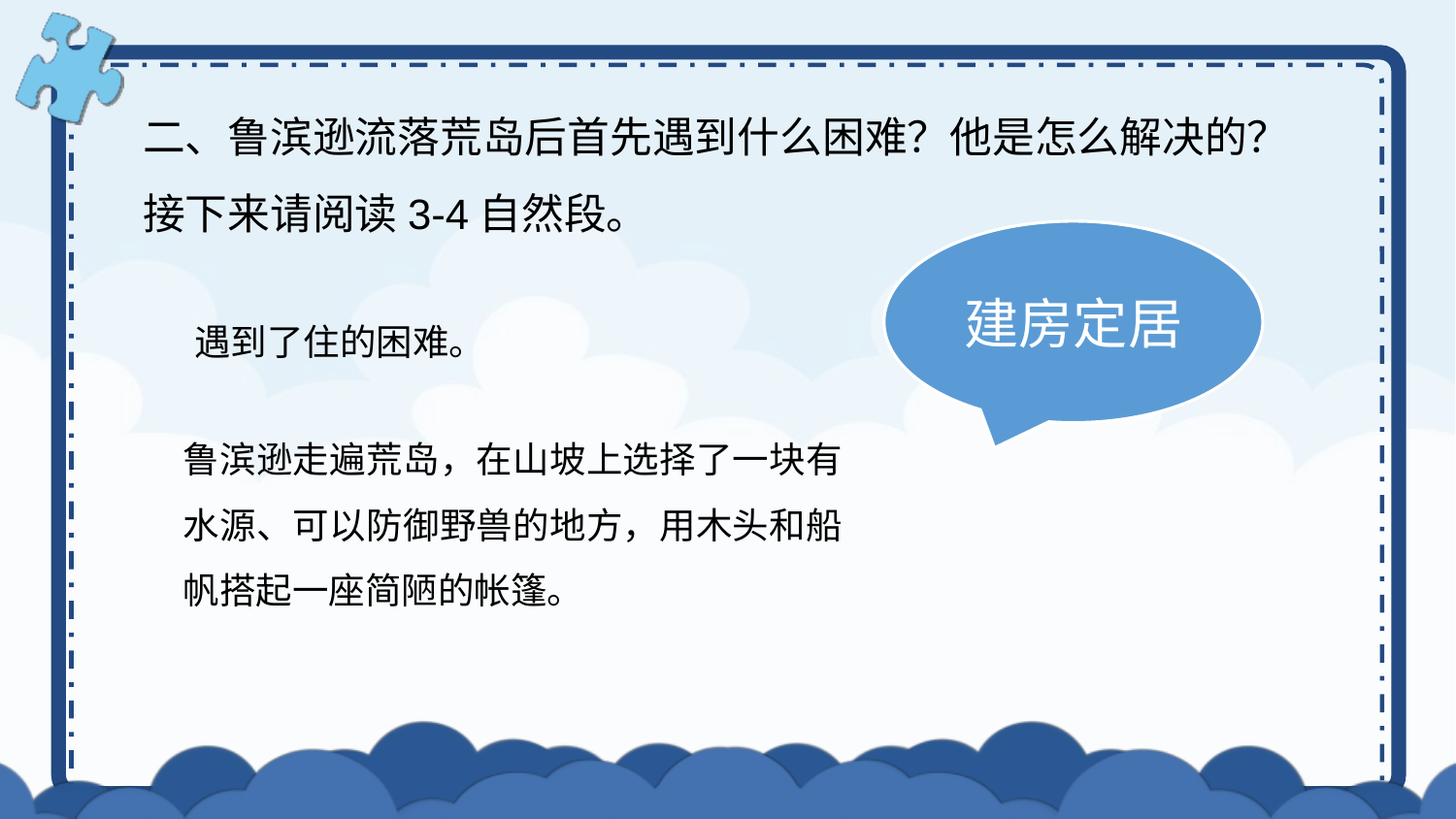

二、鲁滨逊流落荒岛后首先遇到什么困难？他是怎么解决的？接下来请阅读3-4自然段。
建房定居
遇到了住的困难。
鲁滨逊走遍荒岛，在山坡上选择了一块有水源、可以防御野兽的地方，用木头和船帆搭起一座简陋的帐篷。